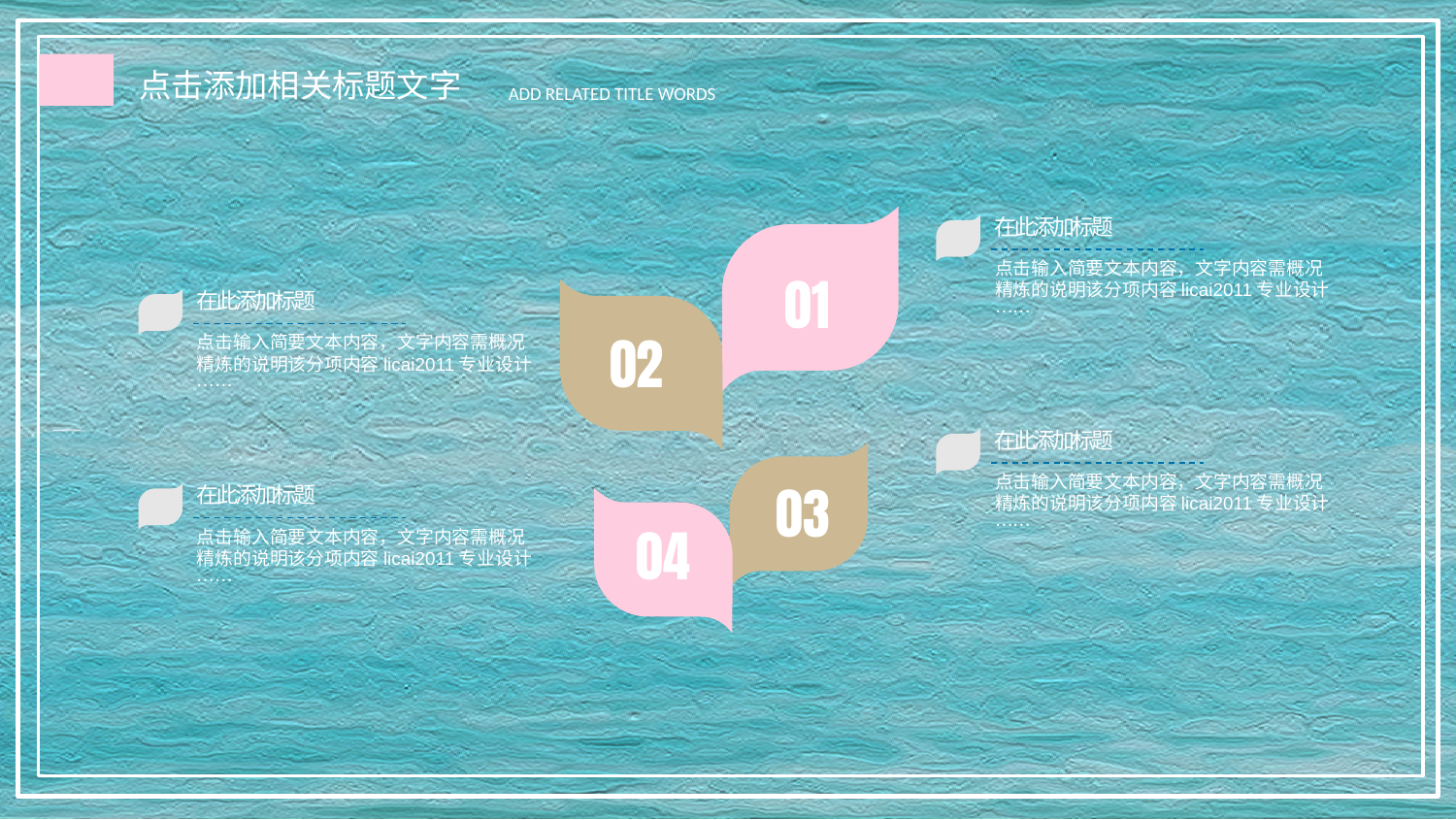

在此添加标题
点击输入简要文本内容，文字内容需概况精炼的说明该分项内容licai2011专业设计……

01
在此添加标题
点击输入简要文本内容，文字内容需概况精炼的说明该分项内容licai2011专业设计……

02
在此添加标题
点击输入简要文本内容，文字内容需概况精炼的说明该分项内容licai2011专业设计……

03
在此添加标题
点击输入简要文本内容，文字内容需概况精炼的说明该分项内容licai2011专业设计……

04